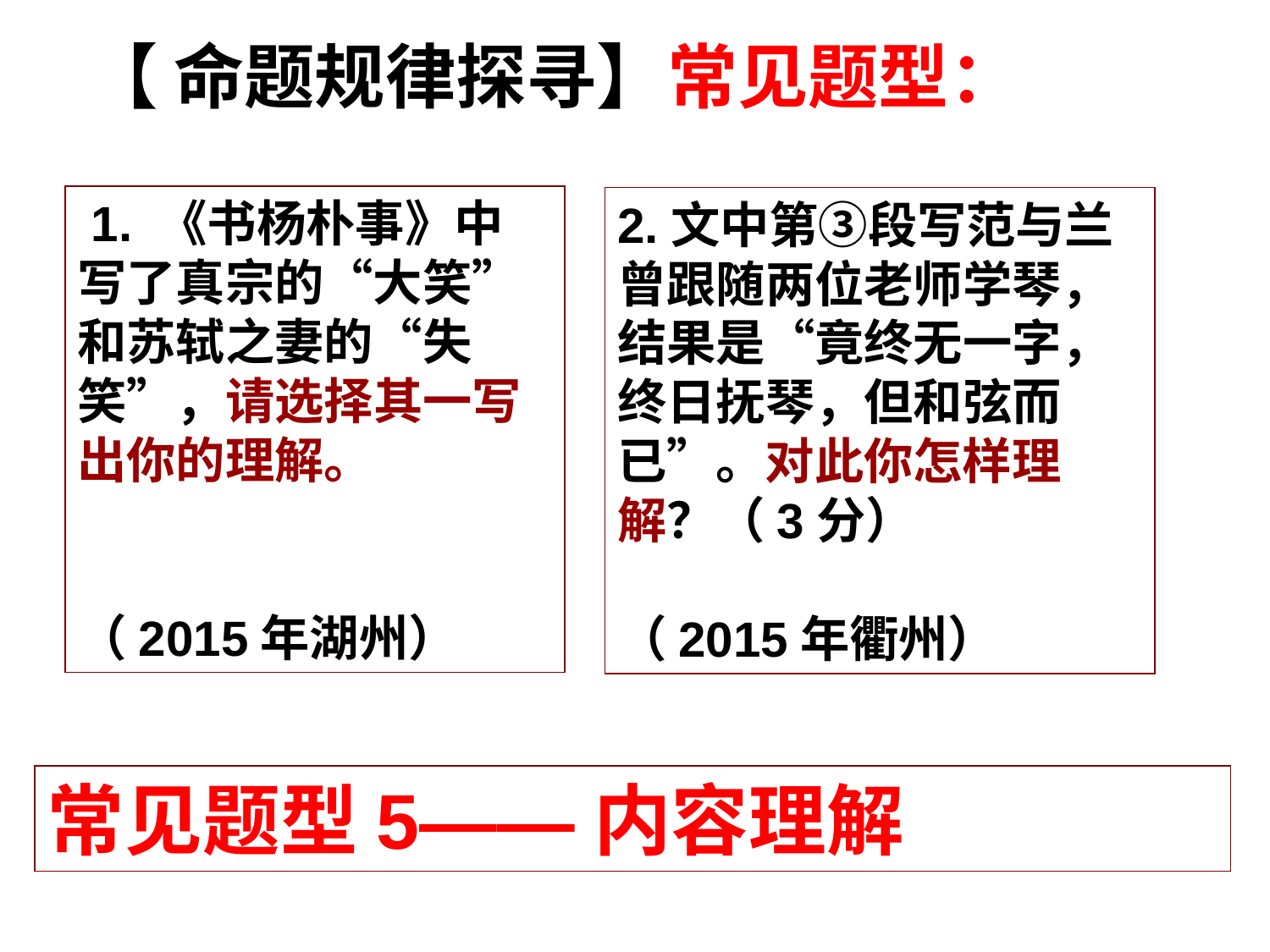

【 命题规律探寻】常见题型：
 1. 《书杨朴事》中写了真宗的“大笑”和苏轼之妻的“失笑”，请选择其一写出你的理解。

（2015年湖州）
2.文中第③段写范与兰曾跟随两位老师学琴，结果是“竟终无一字，终日抚琴，但和弦而已”。对此你怎样理解？（3分）

（2015年衢州）
常见题型5——内容理解